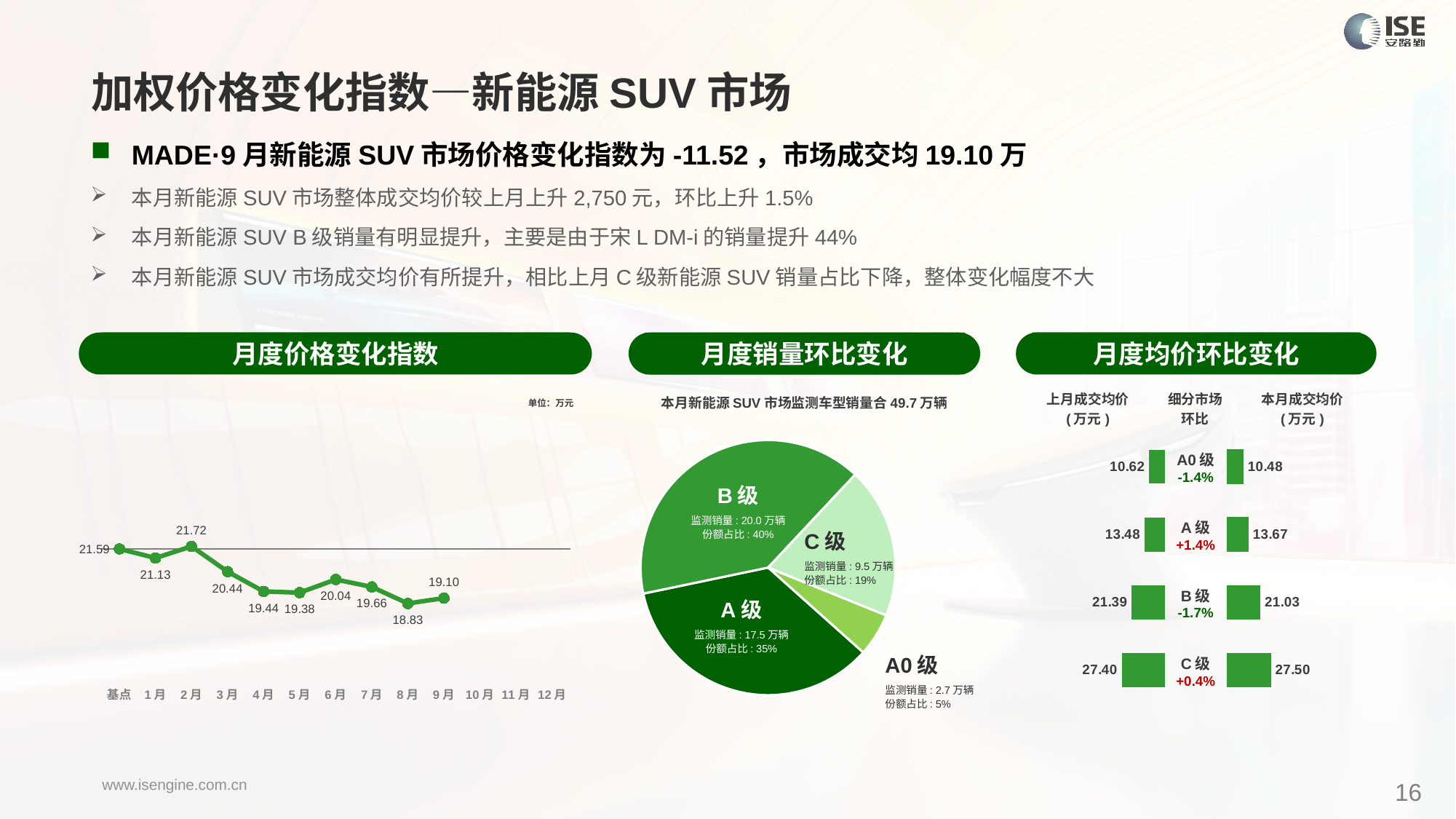

加权价格变化指数—新能源SUV市场
MADE·9月新能源SUV市场价格变化指数为-11.52，市场成交均19.10万
本月新能源SUV市场整体成交均价较上月上升2,750元，环比上升1.5%
本月新能源SUV B级销量有明显提升，主要是由于宋L DM-i的销量提升44%
本月新能源SUV市场成交均价有所提升，相比上月C级新能源SUV销量占比下降，整体变化幅度不大
月度价格变化指数

月度均价环比变化

月度销量环比变化

### Chart

| Category | Y2024 |
|---|---|
| 基点 | 0.0 |
| 1月 | -2.14 |
| 2月 | 0.59 |
| 3月 | -5.34 |
| 4月 | -9.97 |
| 5月 | -10.25 |
| 6月 | -7.17 |
| 7月 | -8.91 |
| 8月 | -12.79 |
| 9月 | -11.52 |
| 10月 | None |
| 11月 | None |
| 12月 | None |
本月新能源SUV市场监测车型销量合49.7万辆
| 上月成交均价 (万元) | 细分市场 环比 | 本月成交均价 (万元) |
| --- | --- | --- |
单位：万元

### Chart

| Category | 细分市场 |
|---|---|
| A0级 | 27252.0 |
| A级 | 174648.0 |
| B级 | 200177.0 |
| C级 | 95055.0 |
| A0级 -1.4% |
| --- |
| A级 +1.4% |
| B级 -1.7% |
| C级 +0.4% |

### Chart

| Category | 成交均价 |
|---|---|
| A0 | 10.62 |
| A | 13.48 |
| B | 21.39 |
| C | 27.4 |

### Chart

| Category | 金额 |
|---|---|
| A0 | 10.478491853808892 |
| A | 13.669067724795012 |
| B | 21.02740689489801 |
| C | 27.503616748198443 |
B级
监测销量: 20.0万辆
份额占比: 40%
C级
监测销量: 9.5万辆
份额占比: 19%
A级
监测销量: 17.5万辆
份额占比: 35%
A0级
监测销量: 2.7万辆
份额占比: 5%
16